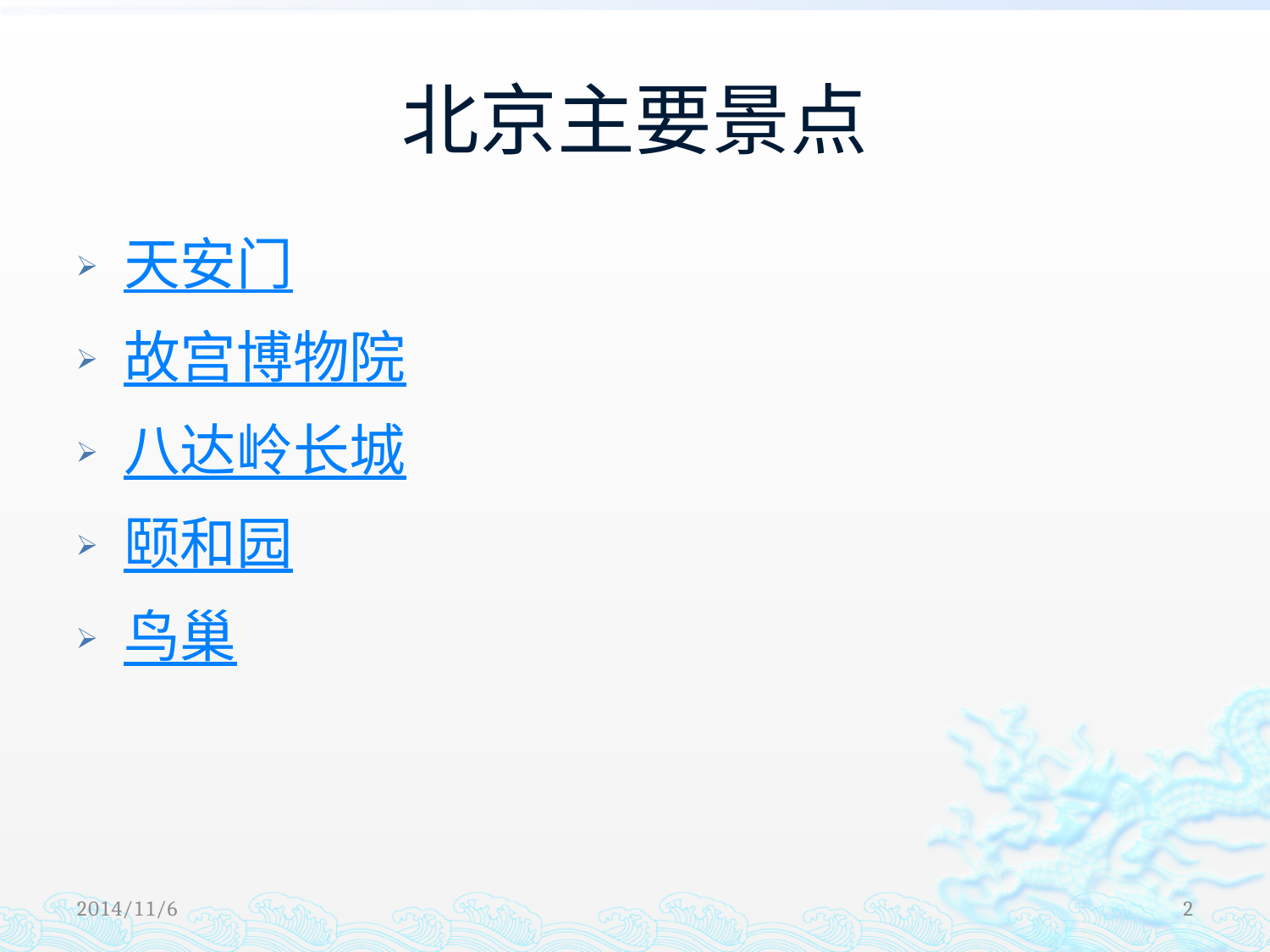

# 北京主要景点
天安门
故宫博物院
八达岭长城
颐和园
鸟巢
2014/11/6
2